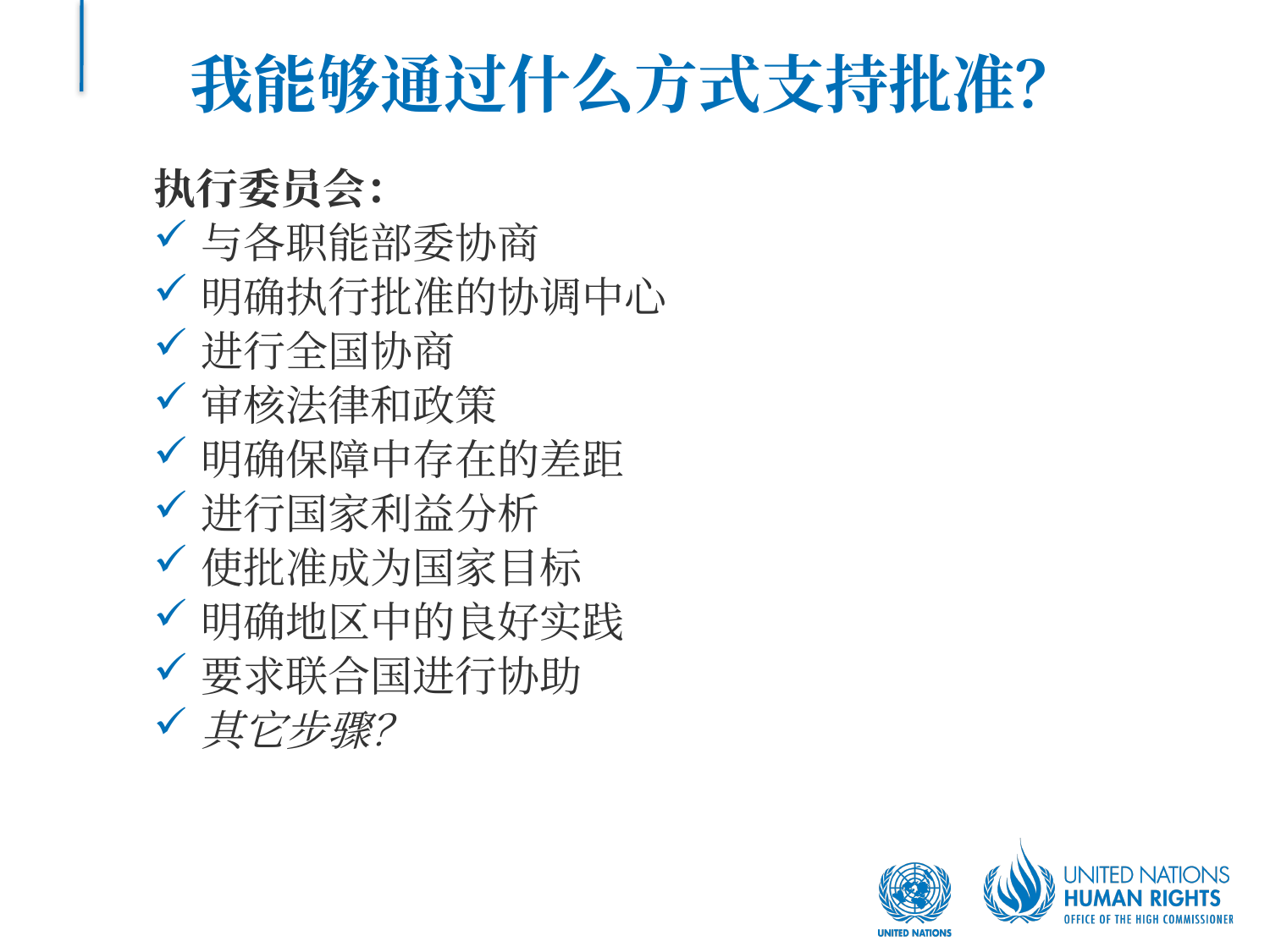

# 我能够通过什么方式支持批准？
执行委员会：
与各职能部委协商
明确执行批准的协调中心
进行全国协商
审核法律和政策
明确保障中存在的差距
进行国家利益分析
使批准成为国家目标
明确地区中的良好实践
要求联合国进行协助
其它步骤？